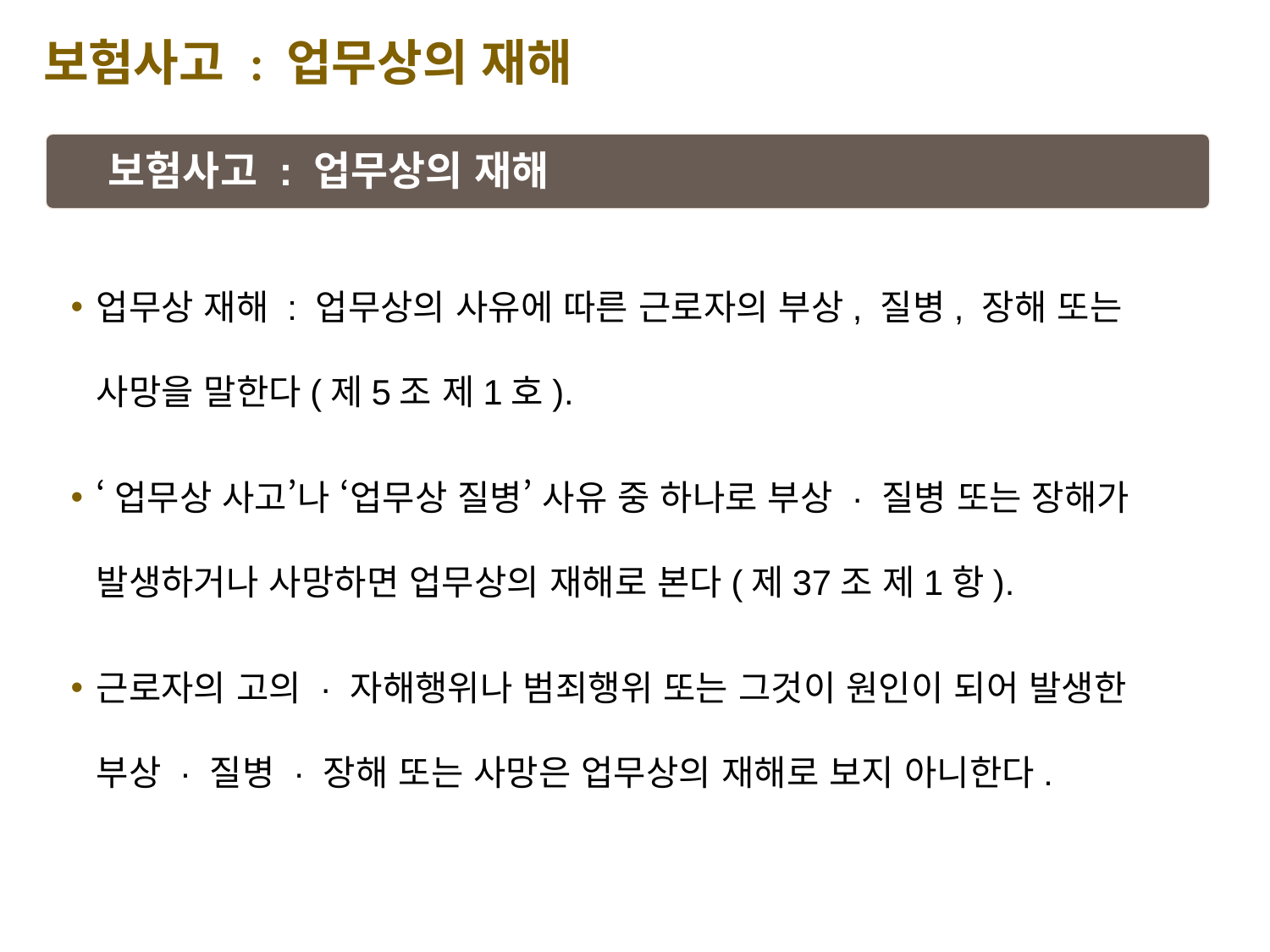

보험사고 : 업무상의 재해

보험사고 : 업무상의 재해
업무상 재해 : 업무상의 사유에 따른 근로자의 부상, 질병, 장해 또는 사망을 말한다(제5조 제1호).
‘업무상 사고’나 ‘업무상 질병’ 사유 중 하나로 부상 · 질병 또는 장해가 발생하거나 사망하면 업무상의 재해로 본다(제37조 제1항).
근로자의 고의 · 자해행위나 범죄행위 또는 그것이 원인이 되어 발생한 부상 · 질병 · 장해 또는 사망은 업무상의 재해로 보지 아니한다.